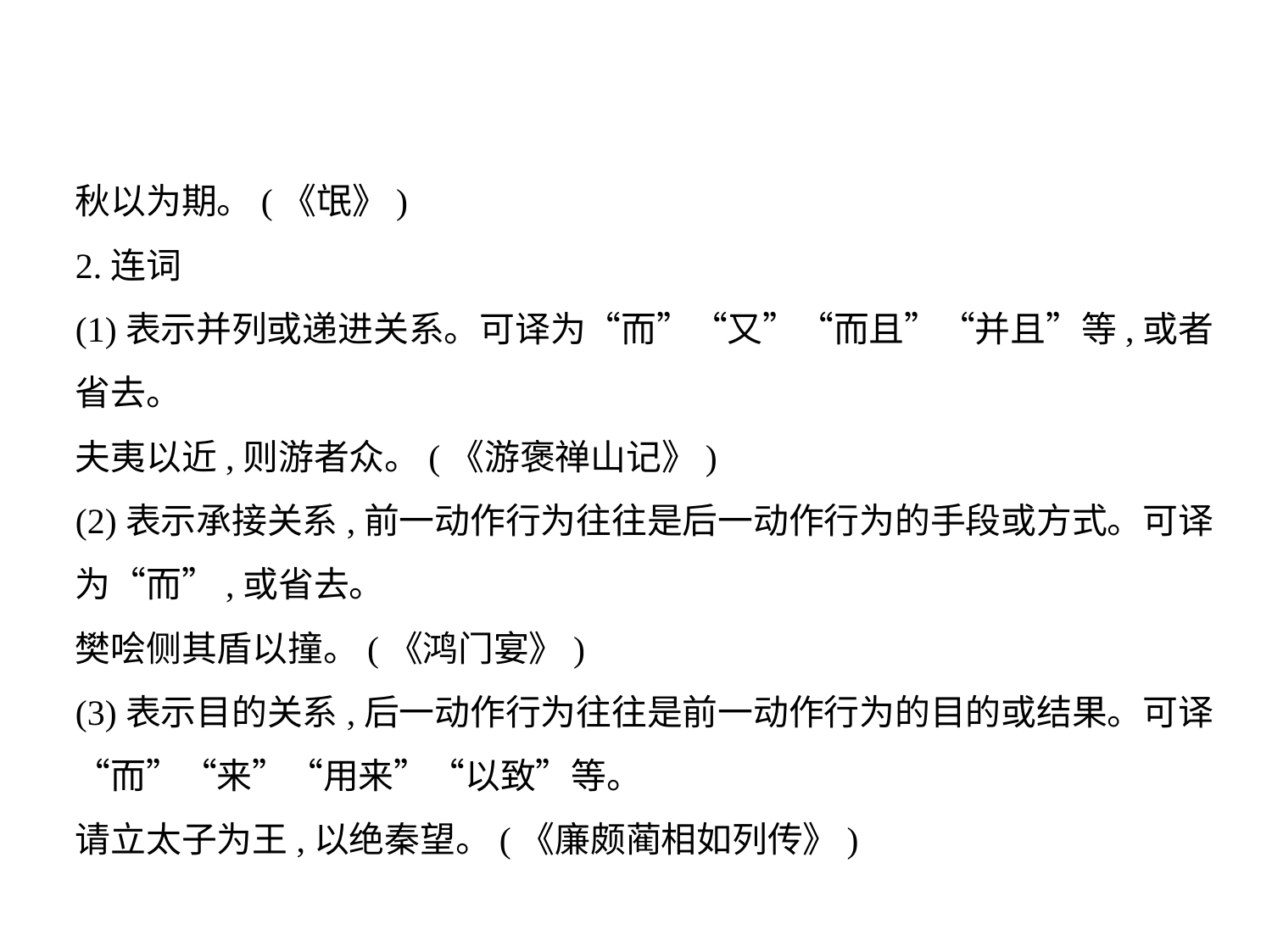

秋以为期。(《氓》)
2.连词
(1)表示并列或递进关系。可译为“而”“又”“而且”“并且”等,或者
省去。
夫夷以近,则游者众。(《游褒禅山记》)
(2)表示承接关系,前一动作行为往往是后一动作行为的手段或方式。可译
为“而”,或省去。
樊哙侧其盾以撞。(《鸿门宴》)
(3)表示目的关系,后一动作行为往往是前一动作行为的目的或结果。可译
“而”“来”“用来”“以致”等。
请立太子为王,以绝秦望。(《廉颇蔺相如列传》)